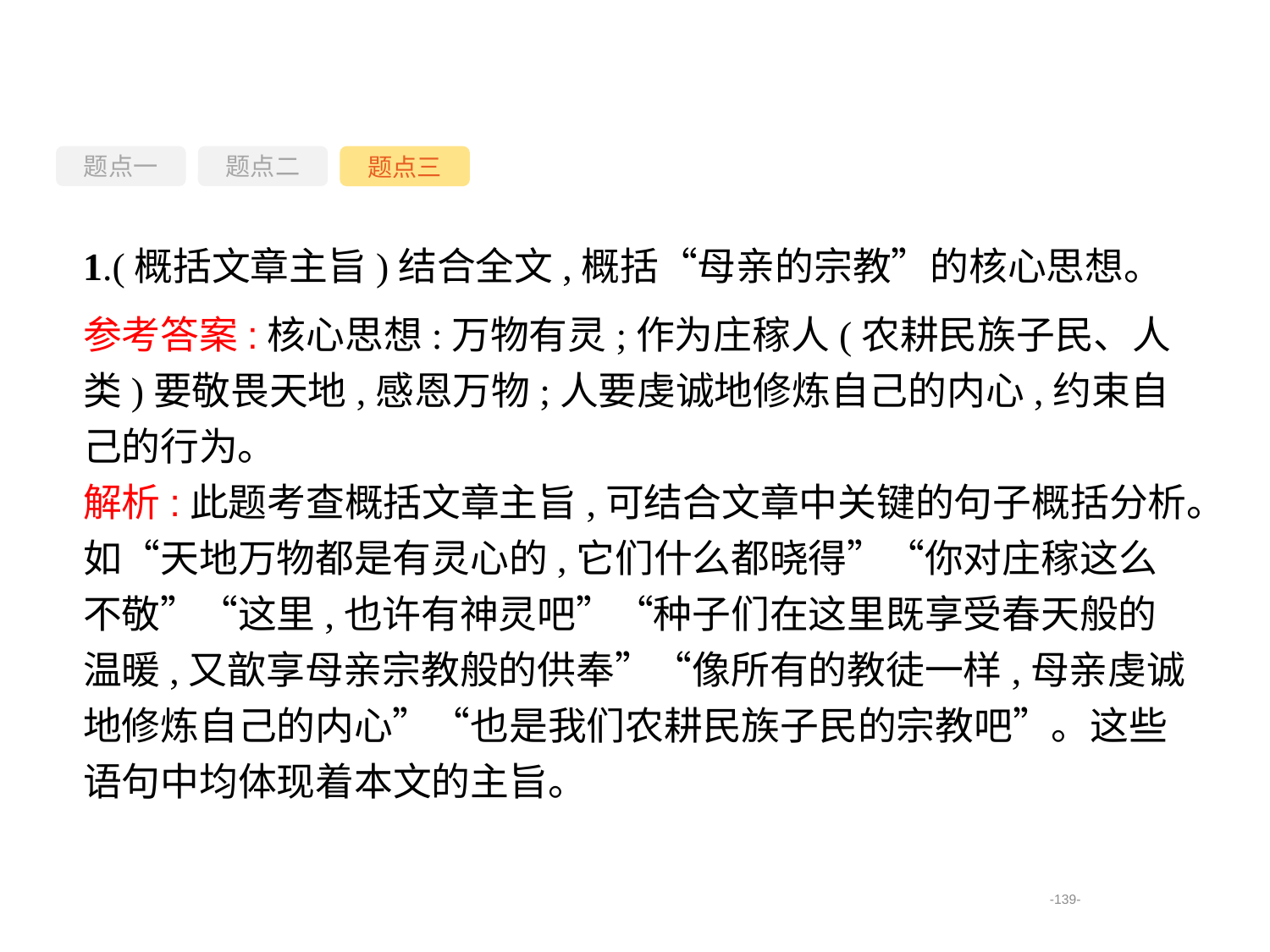

题点一
题点三
题点二
1.(概括文章主旨)结合全文,概括“母亲的宗教”的核心思想。
参考答案:核心思想:万物有灵;作为庄稼人(农耕民族子民、人类)要敬畏天地,感恩万物;人要虔诚地修炼自己的内心,约束自己的行为。
解析:此题考查概括文章主旨,可结合文章中关键的句子概括分析。如“天地万物都是有灵心的,它们什么都晓得”“你对庄稼这么不敬”“这里,也许有神灵吧”“种子们在这里既享受春天般的温暖,又歆享母亲宗教般的供奉”“像所有的教徒一样,母亲虔诚地修炼自己的内心”“也是我们农耕民族子民的宗教吧”。这些语句中均体现着本文的主旨。
-139-